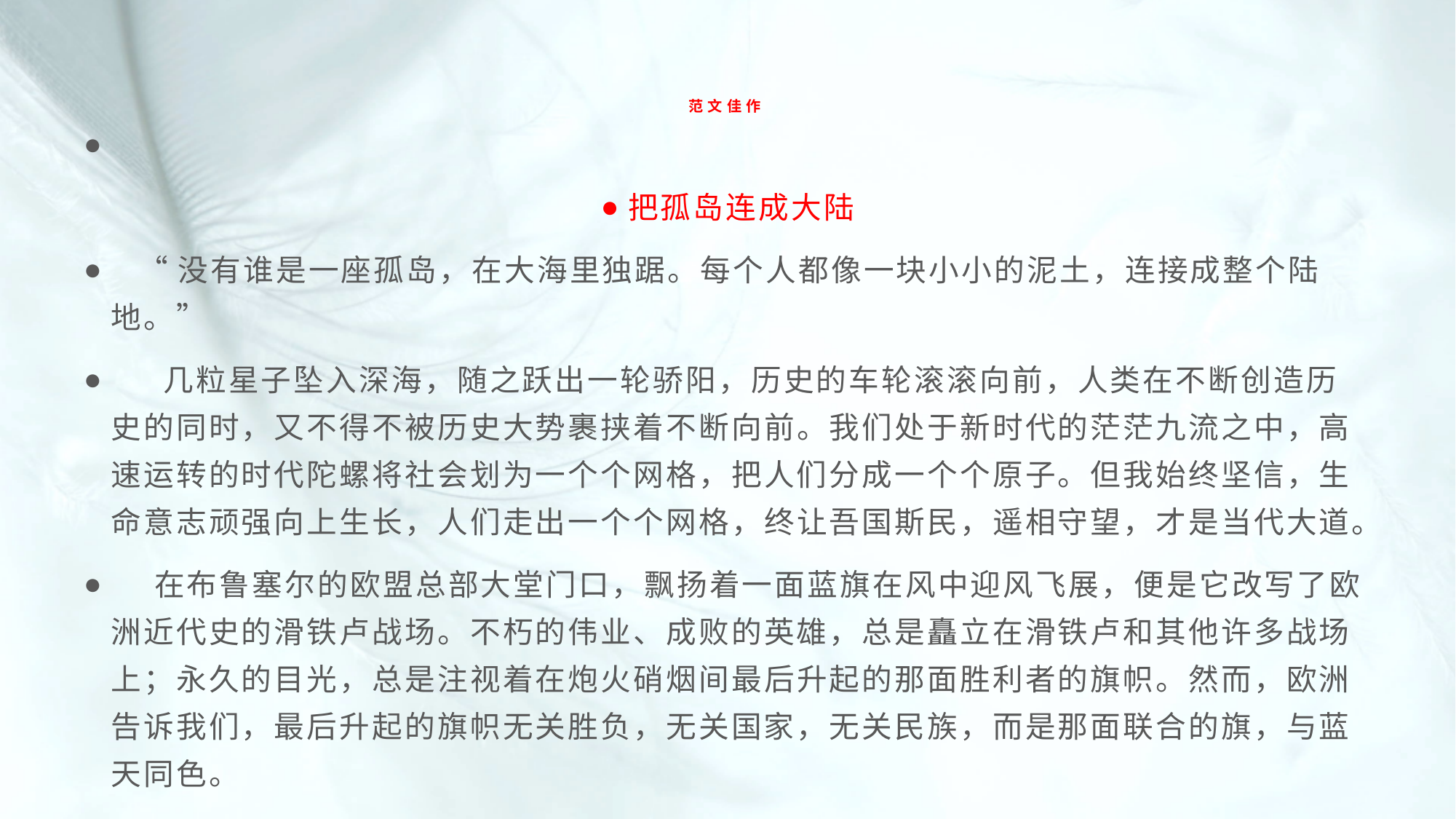

# 范文佳作

把孤岛连成大陆
   “没有谁是一座孤岛，在大海里独踞。每个人都像一块小小的泥土，连接成整个陆地。”
     几粒星子坠入深海，随之跃出一轮骄阳，历史的车轮滚滚向前，人类在不断创造历史的同时，又不得不被历史大势裹挟着不断向前。我们处于新时代的茫茫九流之中，高速运转的时代陀螺将社会划为一个个网格，把人们分成一个个原子。但我始终坚信，生命意志顽强向上生长，人们走出一个个网格，终让吾国斯民，遥相守望，才是当代大道。
    在布鲁塞尔的欧盟总部大堂门口，飘扬着一面蓝旗在风中迎风飞展，便是它改写了欧洲近代史的滑铁卢战场。不朽的伟业、成败的英雄，总是矗立在滑铁卢和其他许多战场上；永久的目光，总是注视着在炮火硝烟间最后升起的那面胜利者的旗帜。然而，欧洲告诉我们，最后升起的旗帜无关胜负，无关国家，无关民族，而是那面联合的旗，与蓝天同色。